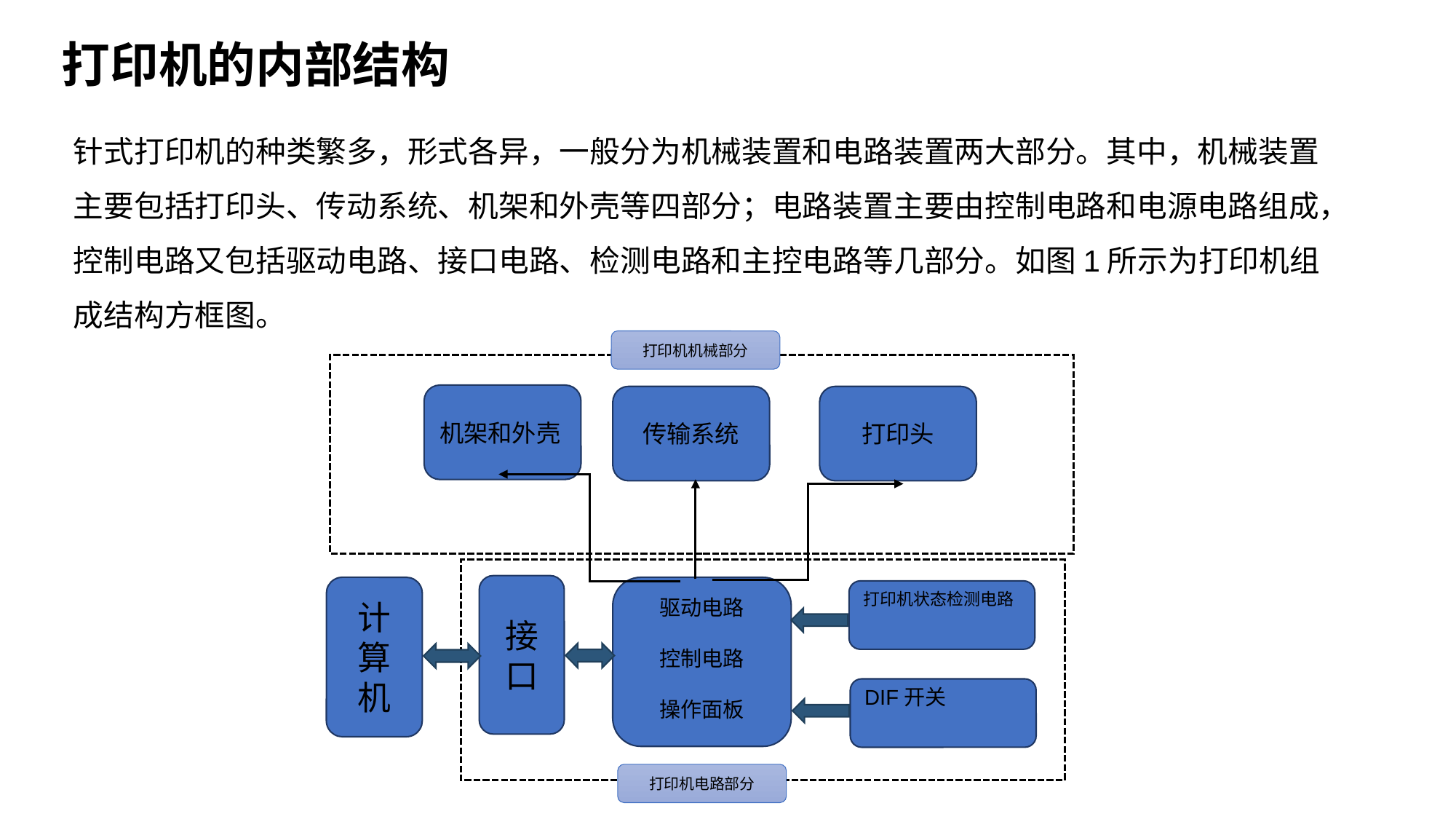

# 打印机的内部结构
针式打印机的种类繁多，形式各异，一般分为机械装置和电路装置两大部分。其中，机械装置主要包括打印头、传动系统、机架和外壳等四部分；电路装置主要由控制电路和电源电路组成，控制电路又包括驱动电路、接口电路、检测电路和主控电路等几部分。如图1所示为打印机组成结构方框图。

打印机机械部分

机架和外壳
传输系统
打印头

接口
计算机
驱动电路
控制电路
操作面板

打印机状态检测电路

DIF开关

打印机电路部分
5